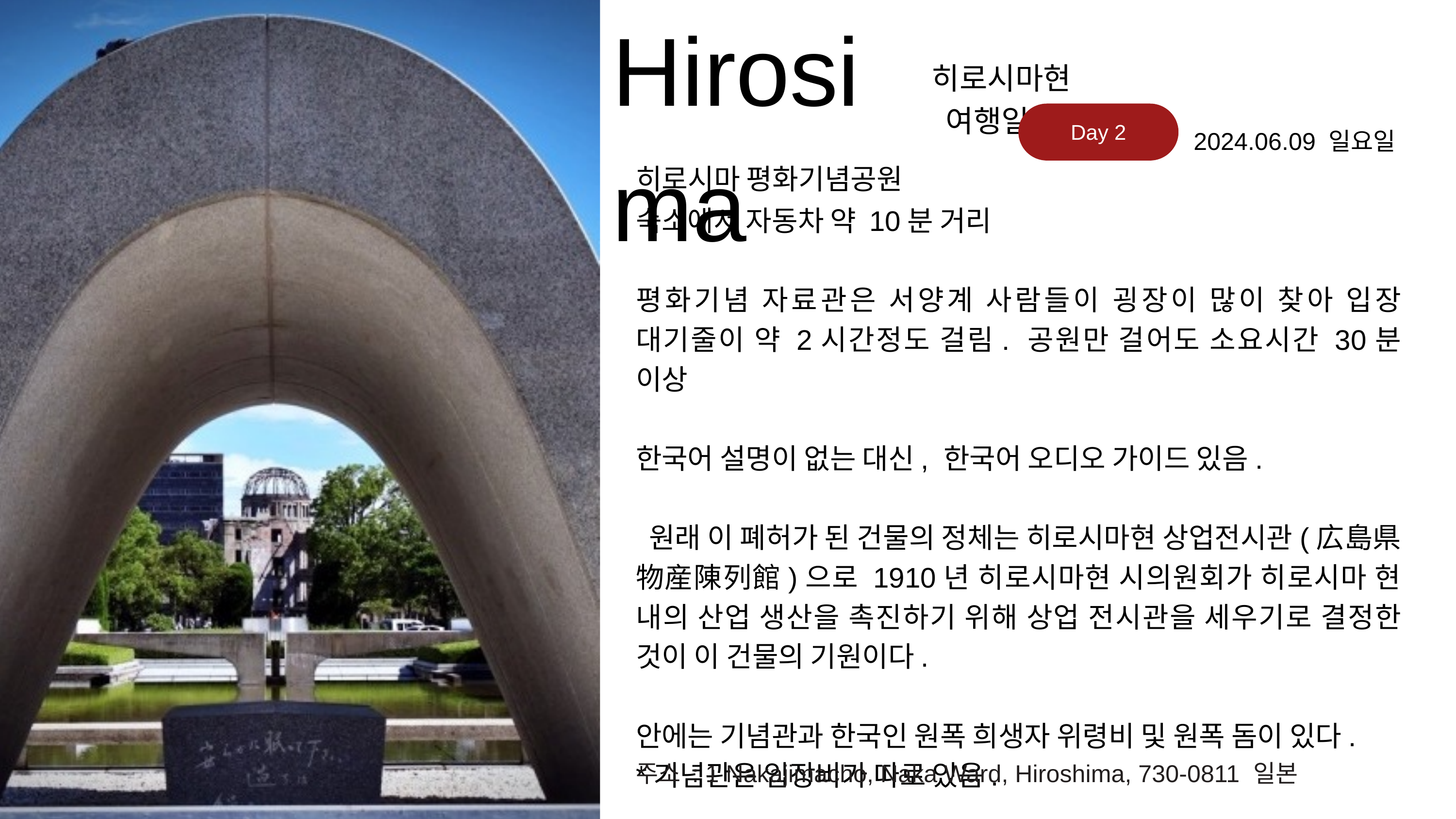

Hirosima
히로시마현 여행일정

Day 2
2024.06.09 일요일
히로시마 평화기념공원
숙소에서 자동차 약 10분 거리

평화기념 자료관은 서양계 사람들이 굉장이 많이 찾아 입장 대기줄이 약 2시간정도 걸림. 공원만 걸어도 소요시간 30분 이상

한국어 설명이 없는 대신, 한국어 오디오 가이드 있음.

 원래 이 폐허가 된 건물의 정체는 히로시마현 상업전시관(広島県物産陳列館)으로 1910년 히로시마현 시의원회가 히로시마 현 내의 산업 생산을 촉진하기 위해 상업 전시관을 세우기로 결정한 것이 이 건물의 기원이다.

안에는 기념관과 한국인 원폭 희생자 위령비 및 원폭 돔이 있다.
*기념관은 입장비가 따로 있음.
주소 : 1 Nakajimacho, Naka Ward, Hiroshima, 730-0811 일본